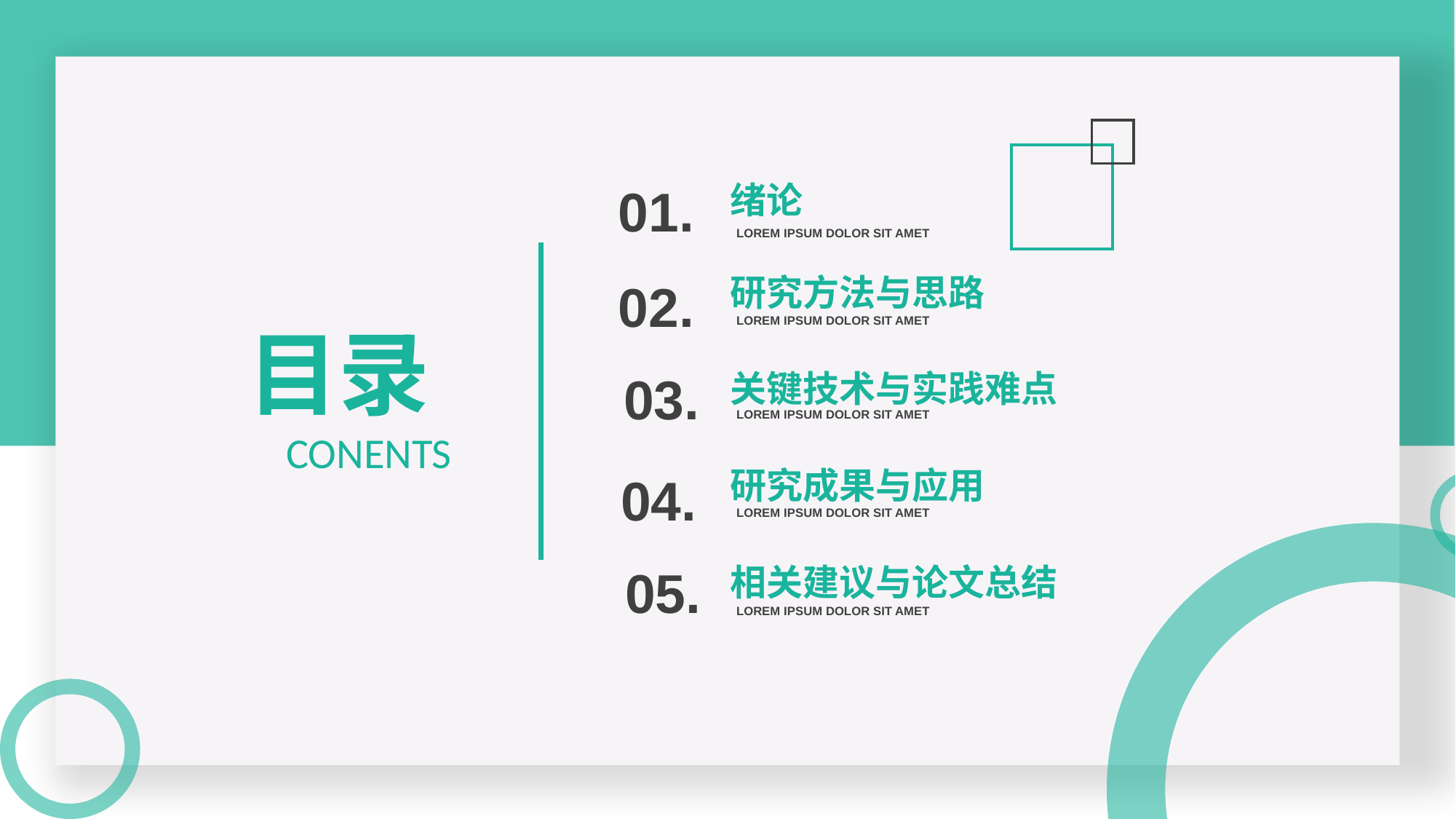

01.
绪论
LOREM IPSUM DOLOR SIT AMET
研究方法与思路
02.
LOREM IPSUM DOLOR SIT AMET
目录CONENTS
03.
关键技术与实践难点
LOREM IPSUM DOLOR SIT AMET
研究成果与应用
04.

LOREM IPSUM DOLOR SIT AMET

05.
相关建议与论文总结
LOREM IPSUM DOLOR SIT AMET